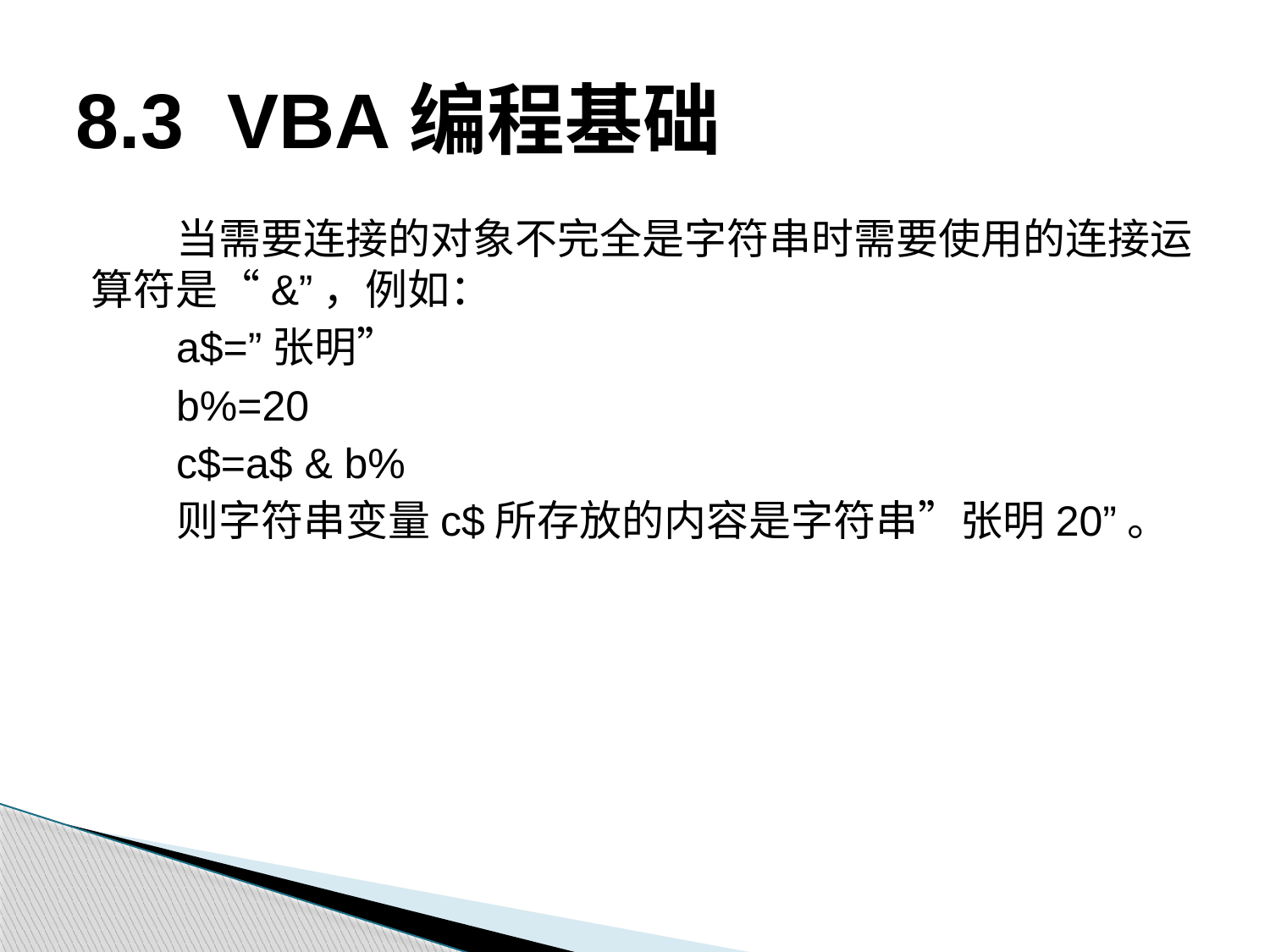

# 8.3  VBA编程基础
当需要连接的对象不完全是字符串时需要使用的连接运算符是“&”，例如：
a$=”张明”
b%=20
c$=a$ & b%
则字符串变量c$所存放的内容是字符串”张明20”。